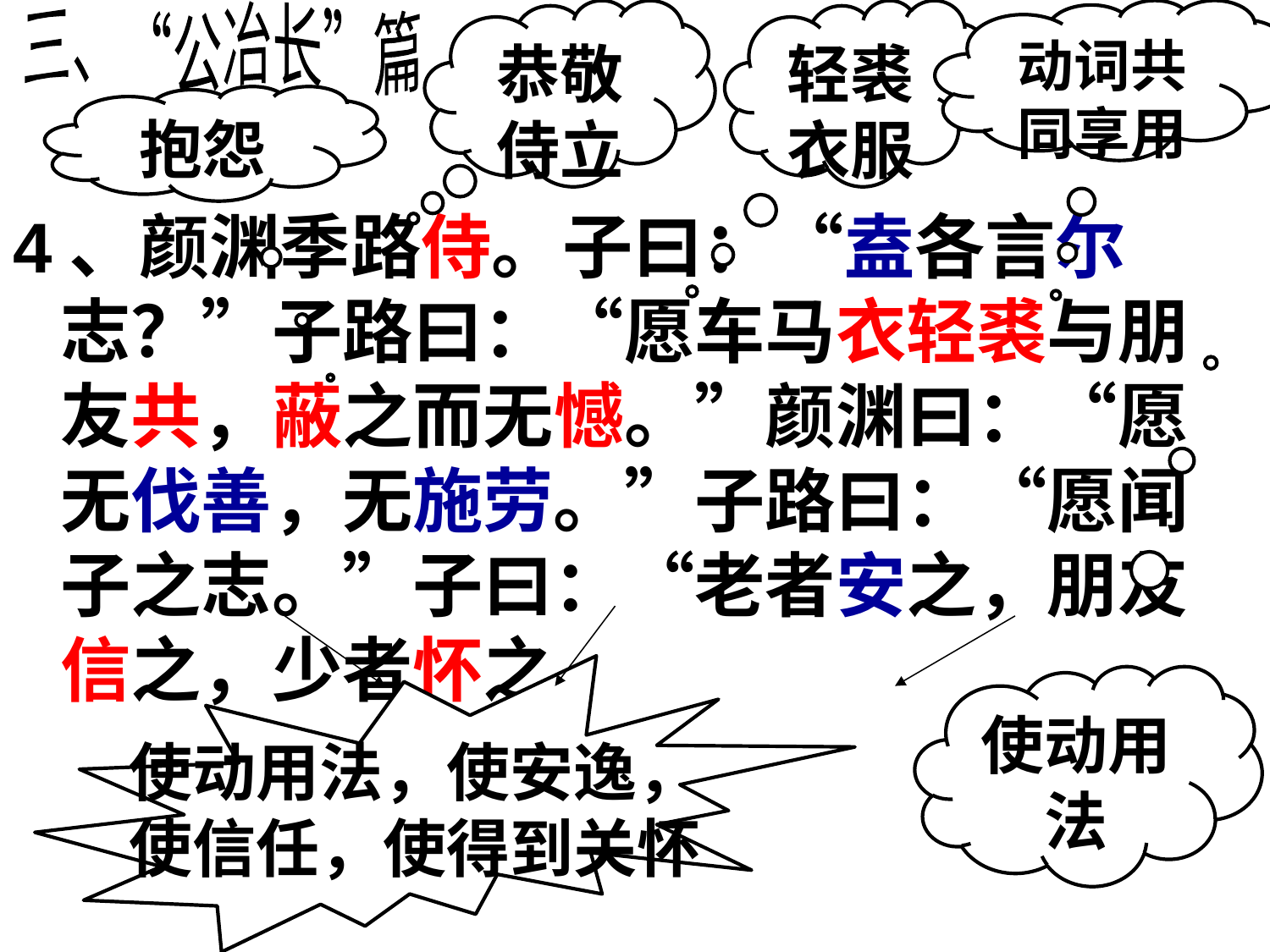

三、“公冶长”篇
恭敬侍立
轻裘衣服
动词共同享用
抱怨
4、颜渊季路侍。子曰：“盍各言尔志？”子路曰：“愿车马衣轻裘与朋友共，蔽之而无憾。”颜渊曰：“愿无伐善，无施劳。”子路曰：“愿闻子之志。”子曰：“老者安之，朋友信之，少者怀之。

使动用法，使安逸，
使信任，使得到关怀
使动用法